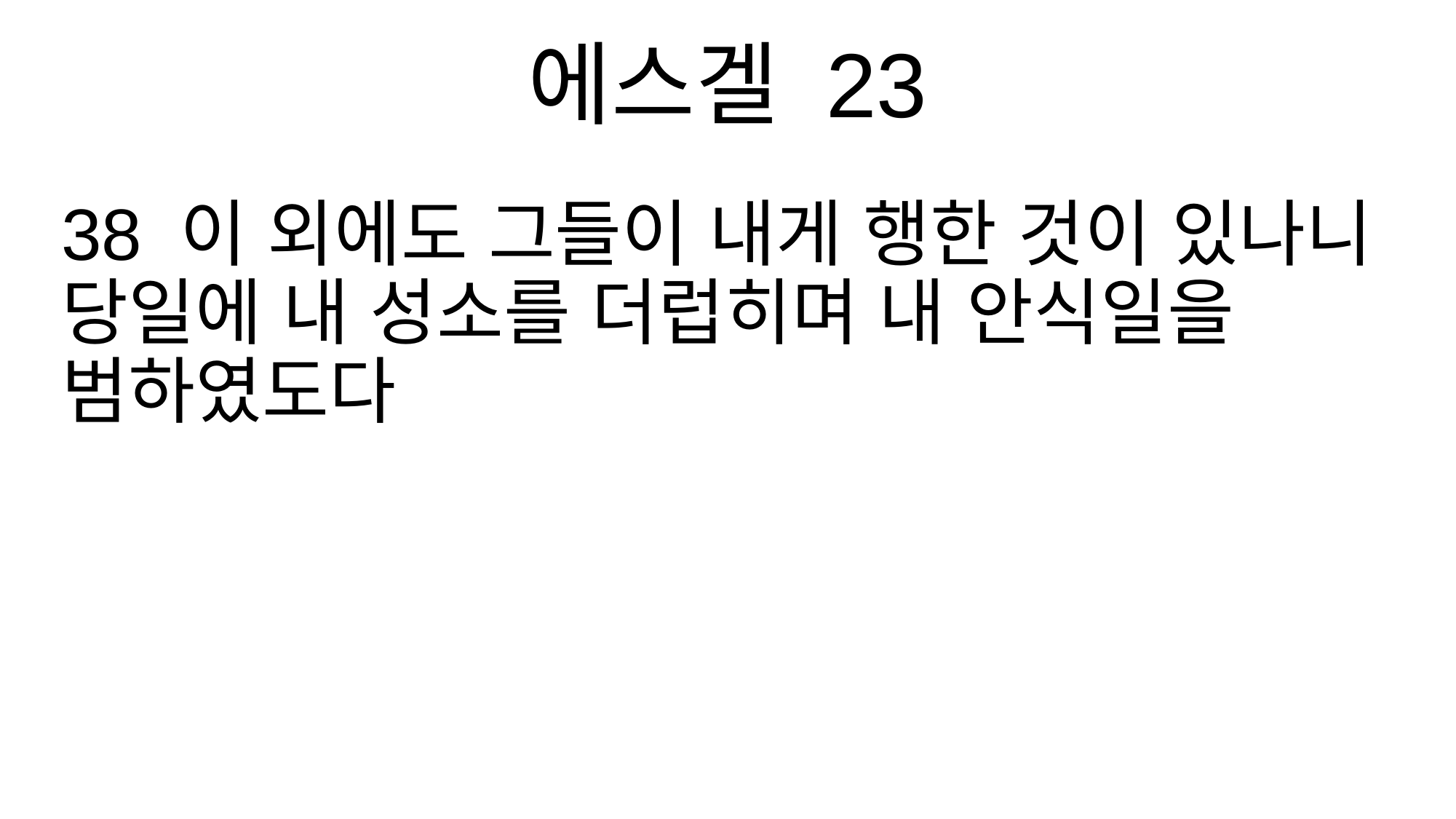

에스겔 23
38 이 외에도 그들이 내게 행한 것이 있나니 당일에 내 성소를 더럽히며 내 안식일을 범하였도다